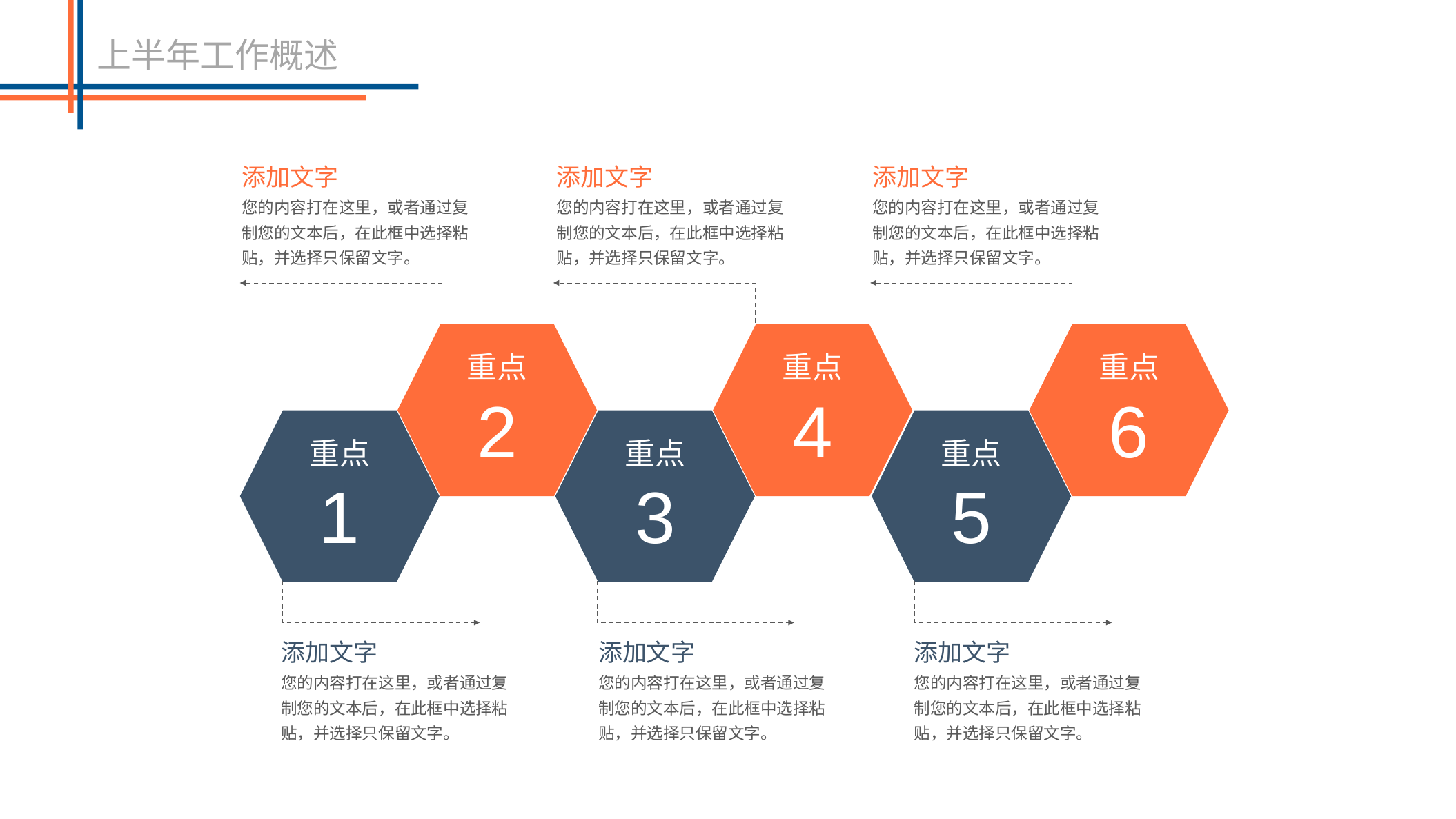

上半年工作概述

添加文字
添加文字
添加文字
您的内容打在这里，或者通过复制您的文本后，在此框中选择粘贴，并选择只保留文字。
您的内容打在这里，或者通过复制您的文本后，在此框中选择粘贴，并选择只保留文字。
您的内容打在这里，或者通过复制您的文本后，在此框中选择粘贴，并选择只保留文字。

重点
2
重点
4
重点
6
重点
1
重点
3
重点
5

添加文字
添加文字
添加文字
您的内容打在这里，或者通过复制您的文本后，在此框中选择粘贴，并选择只保留文字。
您的内容打在这里，或者通过复制您的文本后，在此框中选择粘贴，并选择只保留文字。
您的内容打在这里，或者通过复制您的文本后，在此框中选择粘贴，并选择只保留文字。